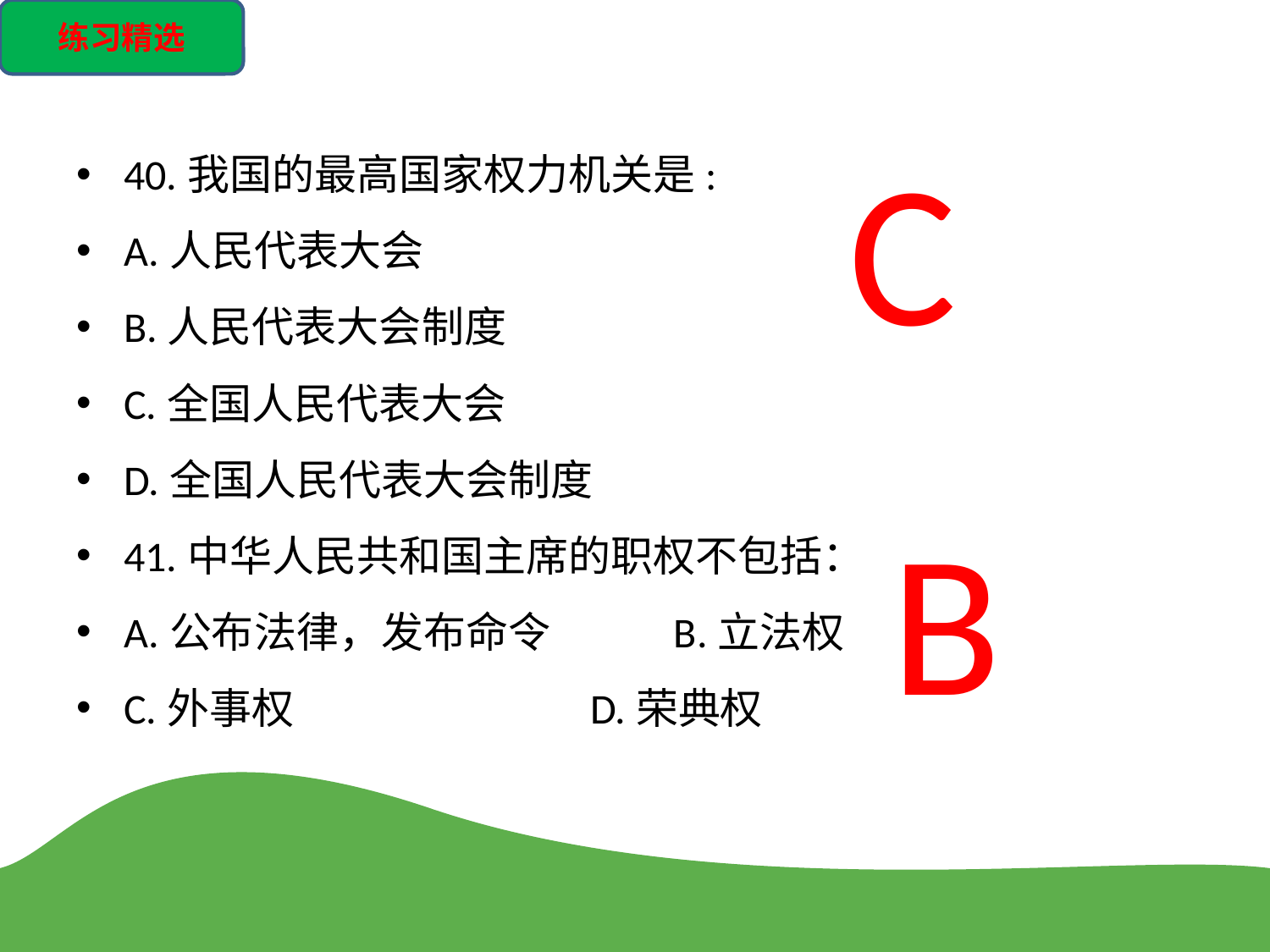

练习精选
40.我国的最高国家权力机关是:
A.人民代表大会
B.人民代表大会制度
C.全国人民代表大会
D.全国人民代表大会制度
41.中华人民共和国主席的职权不包括：
A.公布法律，发布命令　　   B.立法权
C.外事权                              D.荣典权

C
B